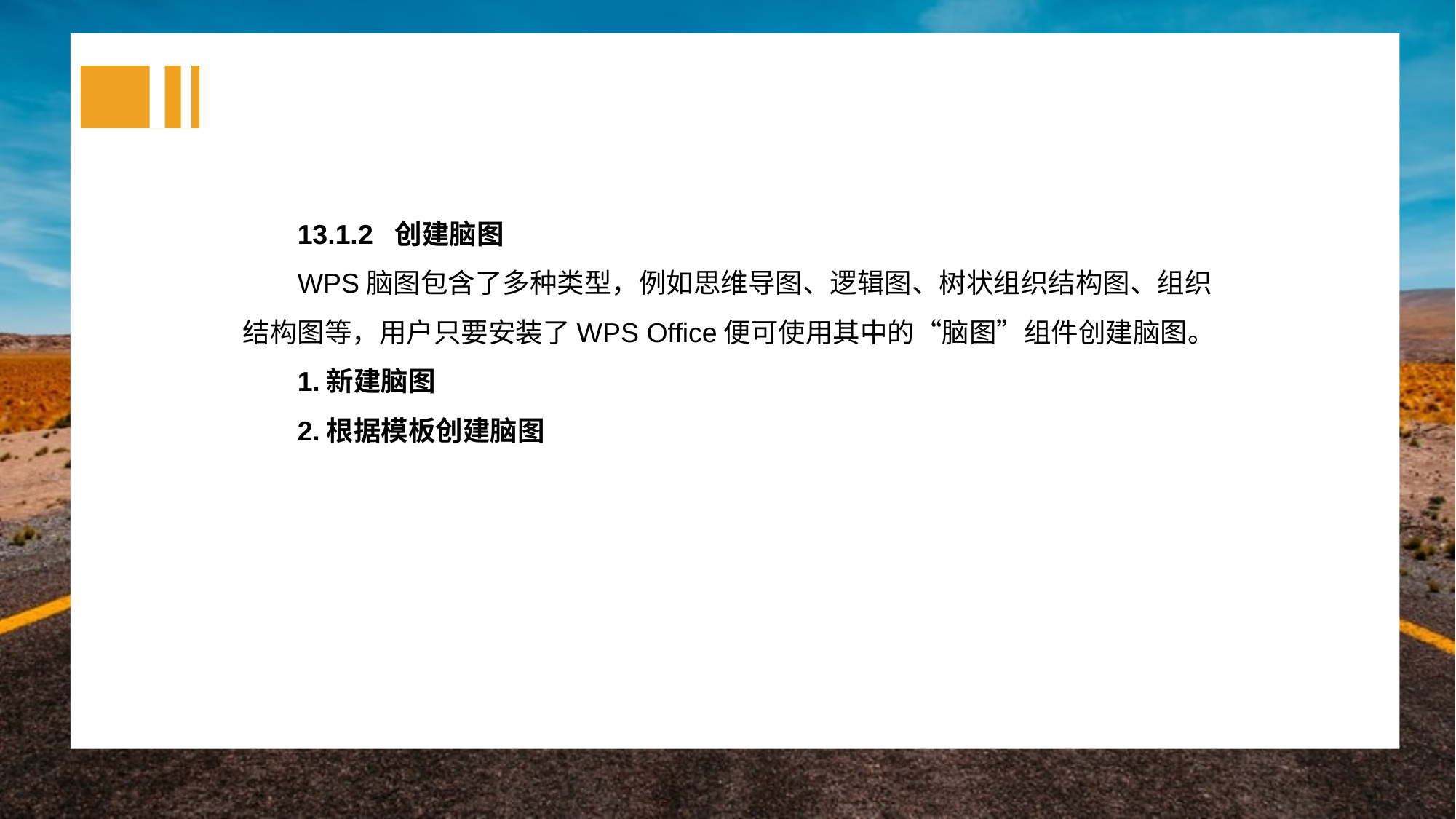

13.1.2  创建脑图
WPS脑图包含了多种类型，例如思维导图、逻辑图、树状组织结构图、组织结构图等，用户只要安装了WPS Office便可使用其中的“脑图”组件创建脑图。
1.新建脑图
2.根据模板创建脑图